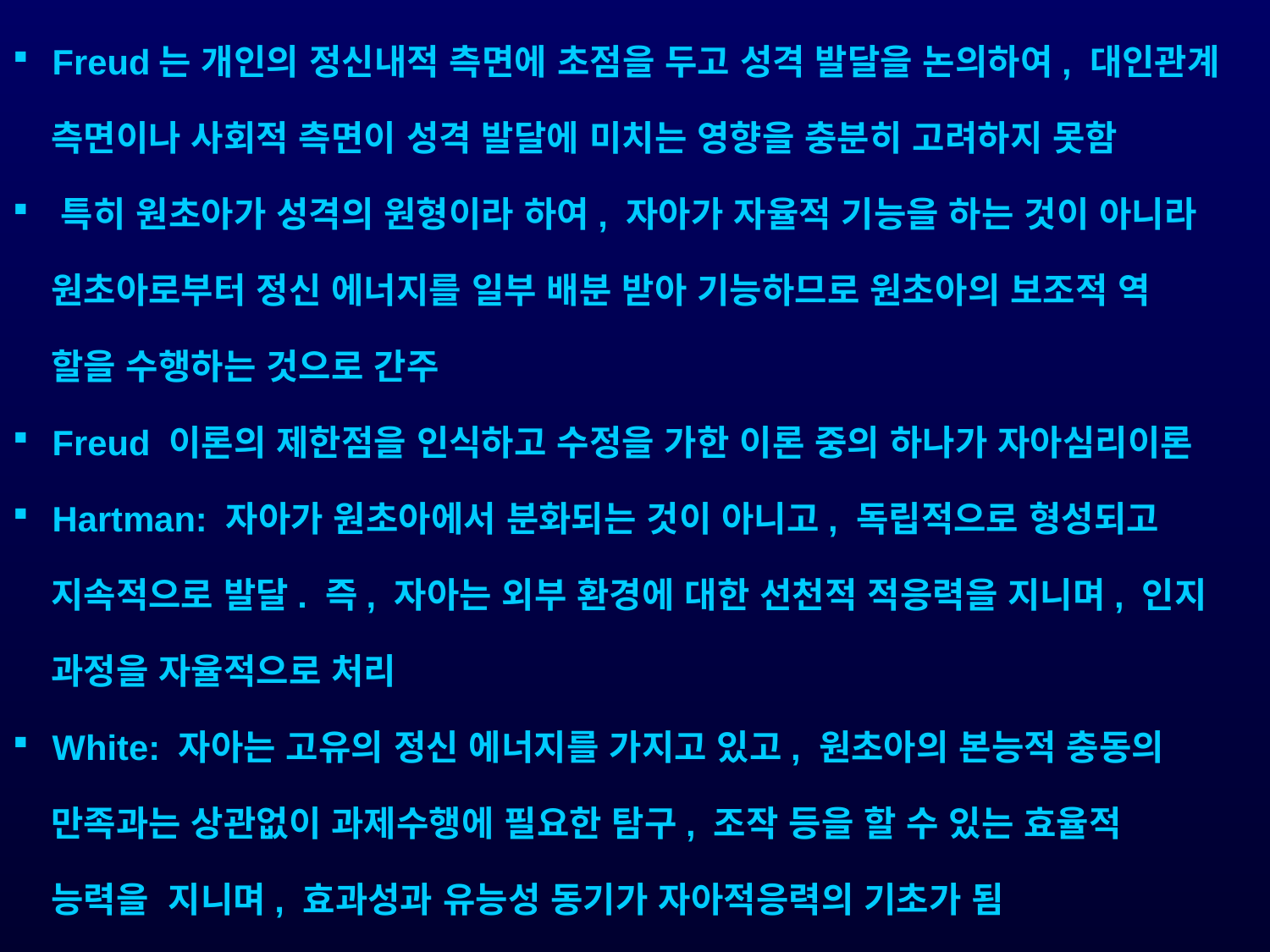

Freud는 개인의 정신내적 측면에 초점을 두고 성격 발달을 논의하여, 대인관계
   측면이나 사회적 측면이 성격 발달에 미치는 영향을 충분히 고려하지 못함
 특히 원초아가 성격의 원형이라 하여, 자아가 자율적 기능을 하는 것이 아니라
   원초아로부터 정신 에너지를 일부 배분 받아 기능하므로 원초아의 보조적 역
   할을 수행하는 것으로 간주
 Freud 이론의 제한점을 인식하고 수정을 가한 이론 중의 하나가 자아심리이론
 Hartman: 자아가 원초아에서 분화되는 것이 아니고, 독립적으로 형성되고
   지속적으로 발달. 즉, 자아는 외부 환경에 대한 선천적 적응력을 지니며, 인지
   과정을 자율적으로 처리
 White: 자아는 고유의 정신 에너지를 가지고 있고, 원초아의 본능적 충동의
   만족과는 상관없이 과제수행에 필요한 탐구, 조작 등을 할 수 있는 효율적
   능력을  지니며, 효과성과 유능성 동기가 자아적응력의 기초가 됨